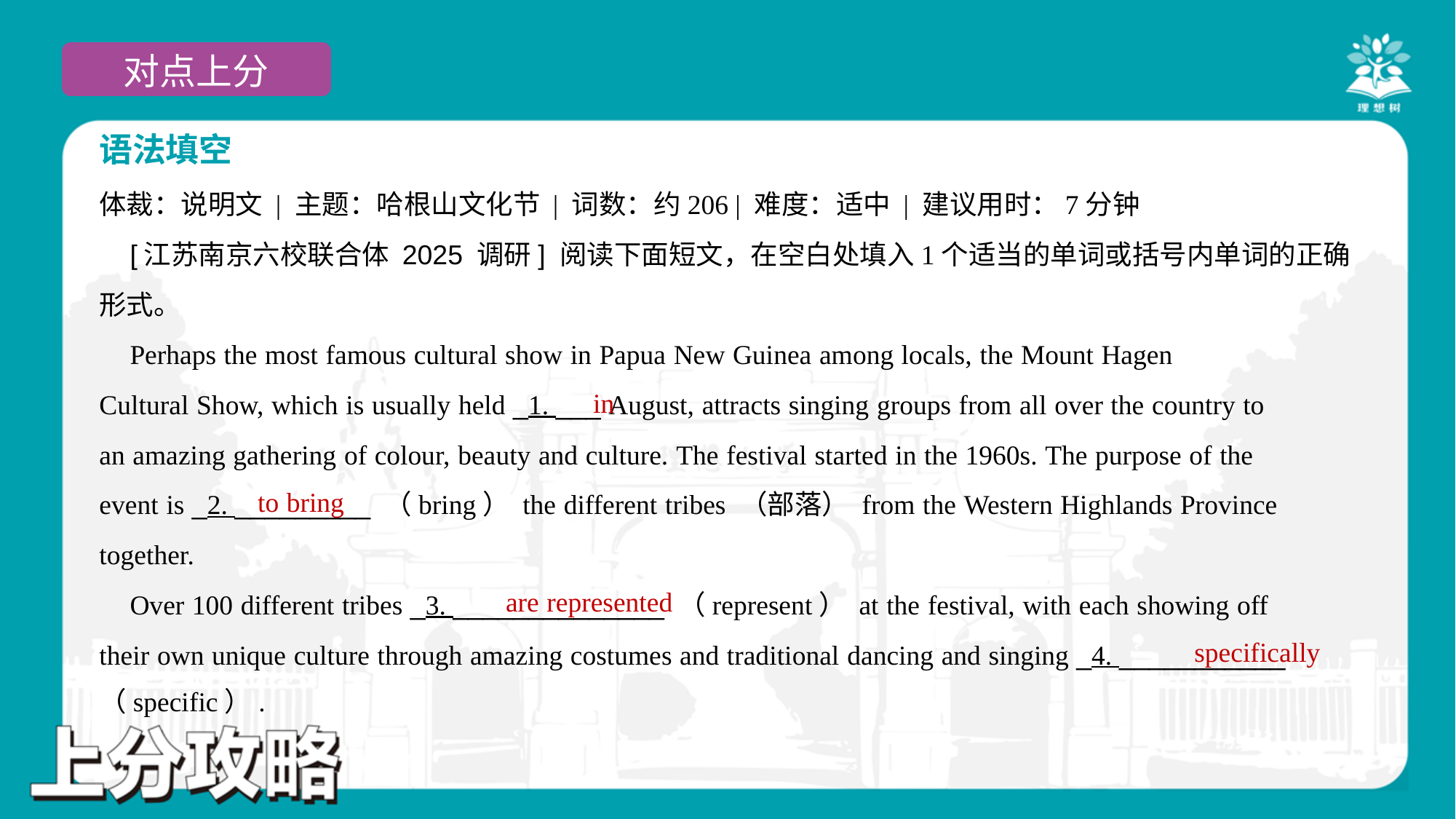

语法填空
体裁：说明文 | 主题：哈根山文化节 | 词数：约206 | 难度：适中 | 建议用时：7分钟
    [江苏南京六校联合体 2025 调研] 阅读下面短文，在空白处填入1个适当的单词或括号内单词的正确
形式。
    Perhaps the most famous cultural show in Papua New Guinea among locals, the Mount Hagen
Cultural Show, which is usually held _1. ___ August, attracts singing groups from all over the country to
an amazing gathering of colour, beauty and culture. The festival started in the 1960s. The purpose of the
event is _2. _________ （bring） the different tribes （部落） from the Western Highlands Province
together.
    Over 100 different tribes _3. ______________ （represent） at the festival, with each showing off
their own unique culture through amazing costumes and traditional dancing and singing _4. ___________
（specific）.#1.1.2
in
to bring
are represented
specifically